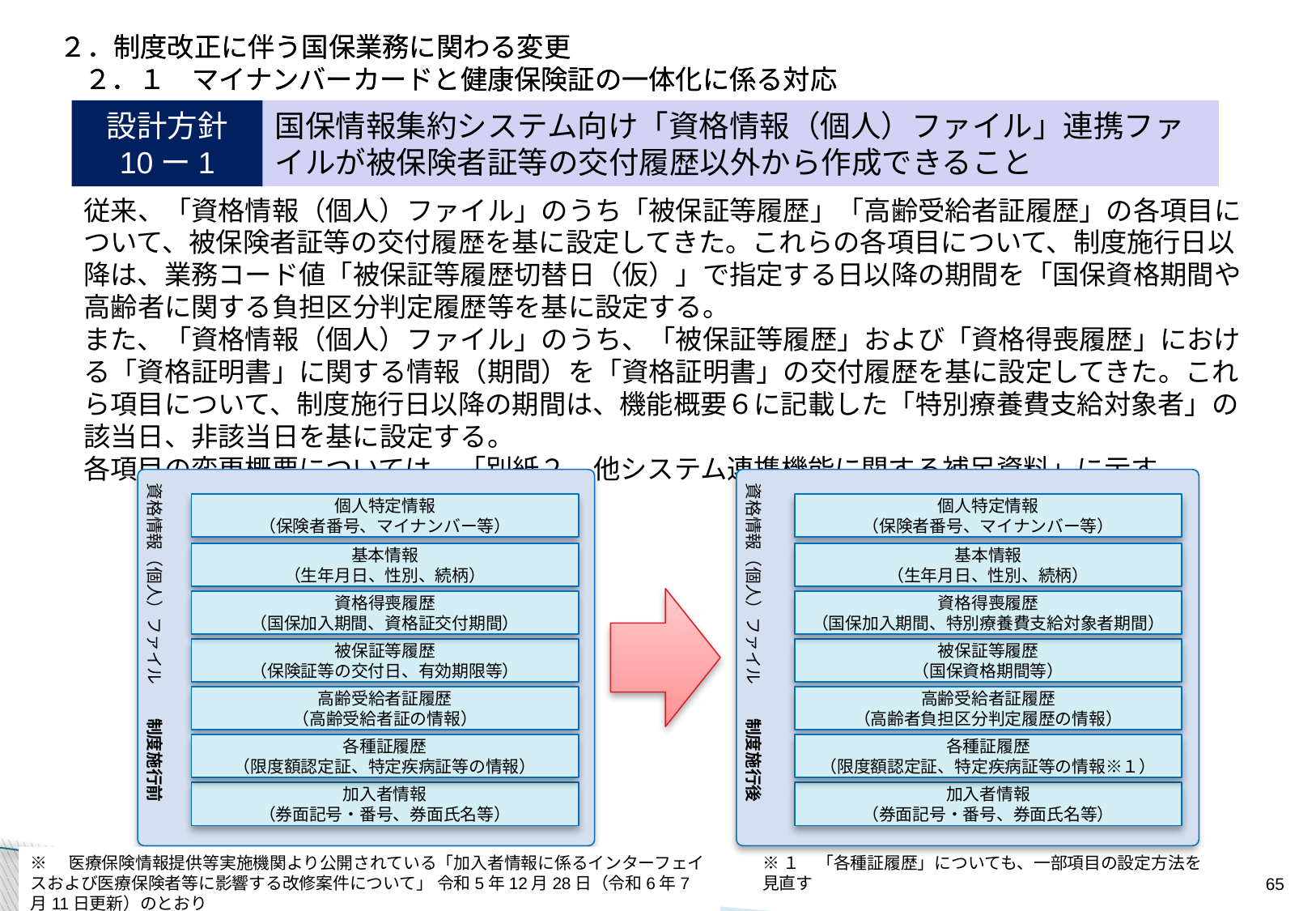

２．制度改正に伴う国保業務に関わる変更
２．１　マイナンバーカードと健康保険証の一体化に係る対応
２．制度改正に伴う国保業務に関わる変更
２．１　マイナンバーカードと健康保険証の一体化に係る対応
設計方針
10ー1
国保情報集約システム向け「資格情報（個人）ファイル」連携ファイルが被保険者証等の交付履歴以外から作成できること
従来、「資格情報（個人）ファイル」のうち「被保証等履歴」「高齢受給者証履歴」の各項目について、被保険者証等の交付履歴を基に設定してきた。これらの各項目について、制度施行日以降は、業務コード値「被保証等履歴切替日（仮）」で指定する日以降の期間を「国保資格期間や高齢者に関する負担区分判定履歴等を基に設定する。
また、「資格情報（個人）ファイル」のうち、「被保証等履歴」および「資格得喪履歴」における「資格証明書」に関する情報（期間）を「資格証明書」の交付履歴を基に設定してきた。これら項目について、制度施行日以降の期間は、機能概要６に記載した「特別療養費支給対象者」の該当日、非該当日を基に設定する。
各項目の変更概要については、「別紙２　他システム連携機能に関する補足資料」に示す。
資格情報（個人）ファイル　　制度施行前
資格情報（個人）ファイル　　制度施行後
個人特定情報
（保険者番号、マイナンバー等）
個人特定情報
（保険者番号、マイナンバー等）
基本情報
（生年月日、性別、続柄）
基本情報
（生年月日、性別、続柄）

資格得喪履歴
（国保加入期間、資格証交付期間）
資格得喪履歴
（国保加入期間、特別療養費支給対象者期間）
被保証等履歴
（保険証等の交付日、有効期限等）
被保証等履歴
（国保資格期間等）
高齢受給者証履歴
（高齢受給者証の情報）
高齢受給者証履歴
（高齢者負担区分判定履歴の情報）
各種証履歴
（限度額認定証、特定疾病証等の情報）
各種証履歴
（限度額認定証、特定疾病証等の情報※１）
加入者情報
（券面記号・番号、券面氏名等）
加入者情報
（券面記号・番号、券面氏名等）
※　医療保険情報提供等実施機関より公開されている「加入者情報に係るインターフェイスおよび医療保険者等に影響する改修案件について」 令和5年12月28日（令和6年7月11日更新）のとおり
※１　「各種証履歴」についても、一部項目の設定方法を見直す
65